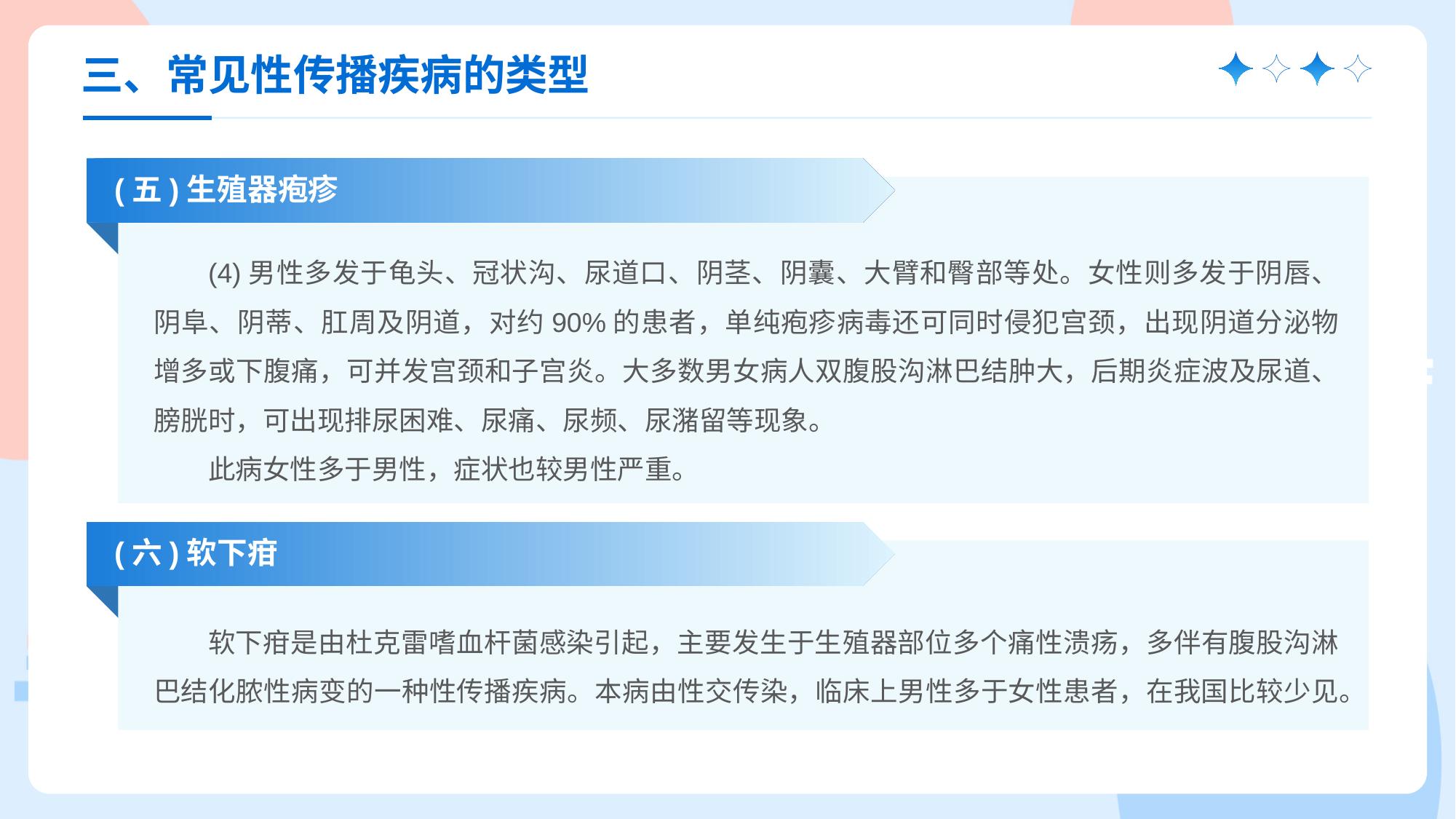

三、常见性传播疾病的类型
(五)生殖器疱疹

(4)男性多发于龟头、冠状沟、尿道口、阴茎、阴囊、大臂和臀部等处。女性则多发于阴唇、阴阜、阴蒂、肛周及阴道，对约90%的患者，单纯疱疹病毒还可同时侵犯宫颈，出现阴道分泌物增多或下腹痛，可并发宫颈和子宫炎。大多数男女病人双腹股沟淋巴结肿大，后期炎症波及尿道、膀胱时，可出现排尿困难、尿痛、尿频、尿潴留等现象。
此病女性多于男性，症状也较男性严重。
(六)软下疳

软下疳是由杜克雷嗜血杆菌感染引起，主要发生于生殖器部位多个痛性溃疡，多伴有腹股沟淋巴结化脓性病变的一种性传播疾病。本病由性交传染，临床上男性多于女性患者，在我国比较少见。